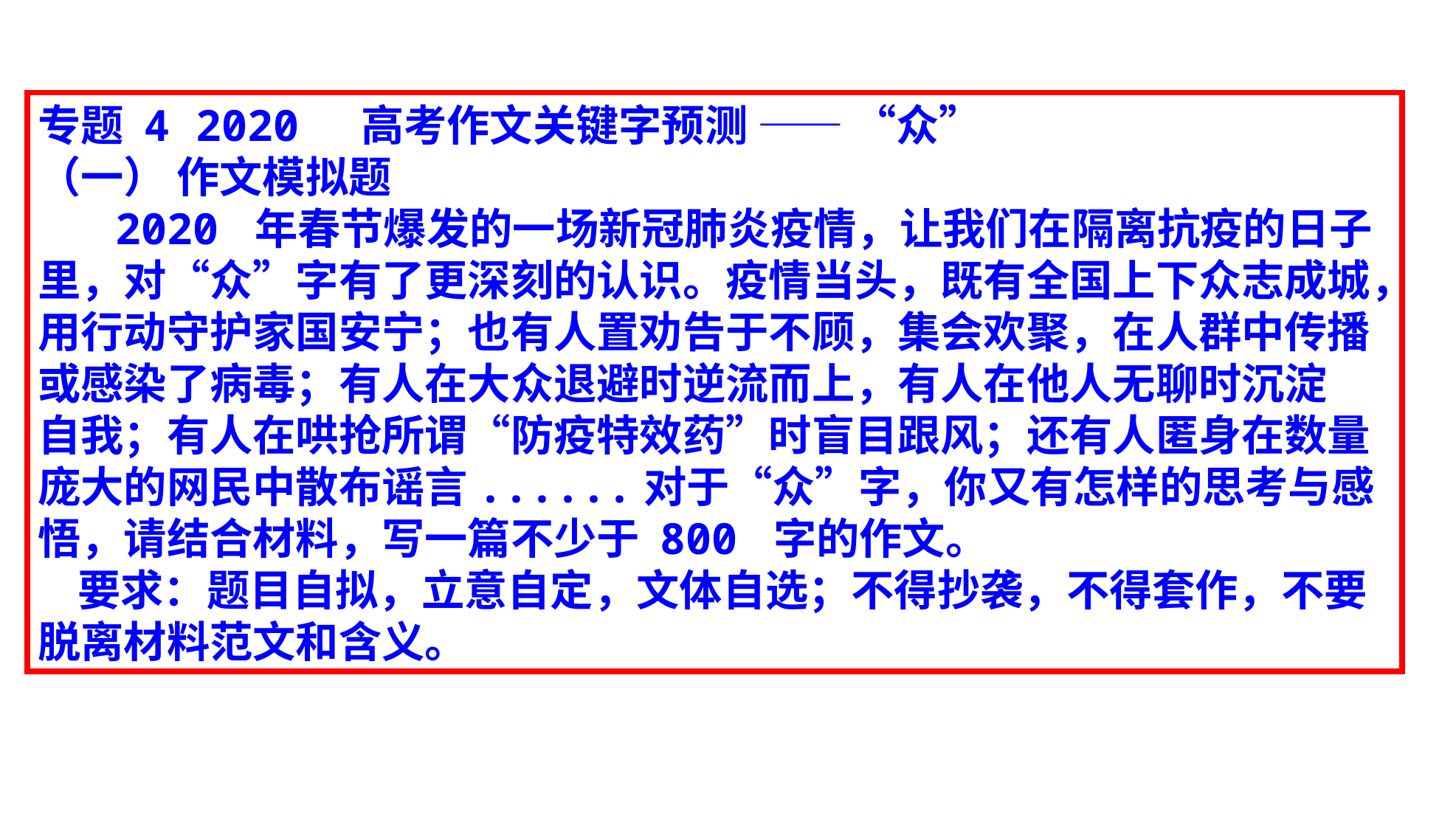

专题 4 2020  高考作文关键字预测 —— “众”
（一） 作文模拟题
   2020 年春节爆发的一场新冠肺炎疫情，让我们在隔离抗疫的日子里，对“众”字有了更深刻的认识。疫情当头，既有全国上下众志成城，用行动守护家国安宁；也有人置劝告于不顾，集会欢聚，在人群中传播或感染了病毒；有人在大众退避时逆流而上，有人在他人无聊时沉淀
自我；有人在哄抢所谓“防疫特效药”时盲目跟风；还有人匿身在数量庞大的网民中散布谣言......对于“众”字，你又有怎样的思考与感悟，请结合材料，写一篇不少于 800 字的作文。
   要求：题目自拟，立意自定，文体自选；不得抄袭，不得套作，不要脱离材料范文和含义。